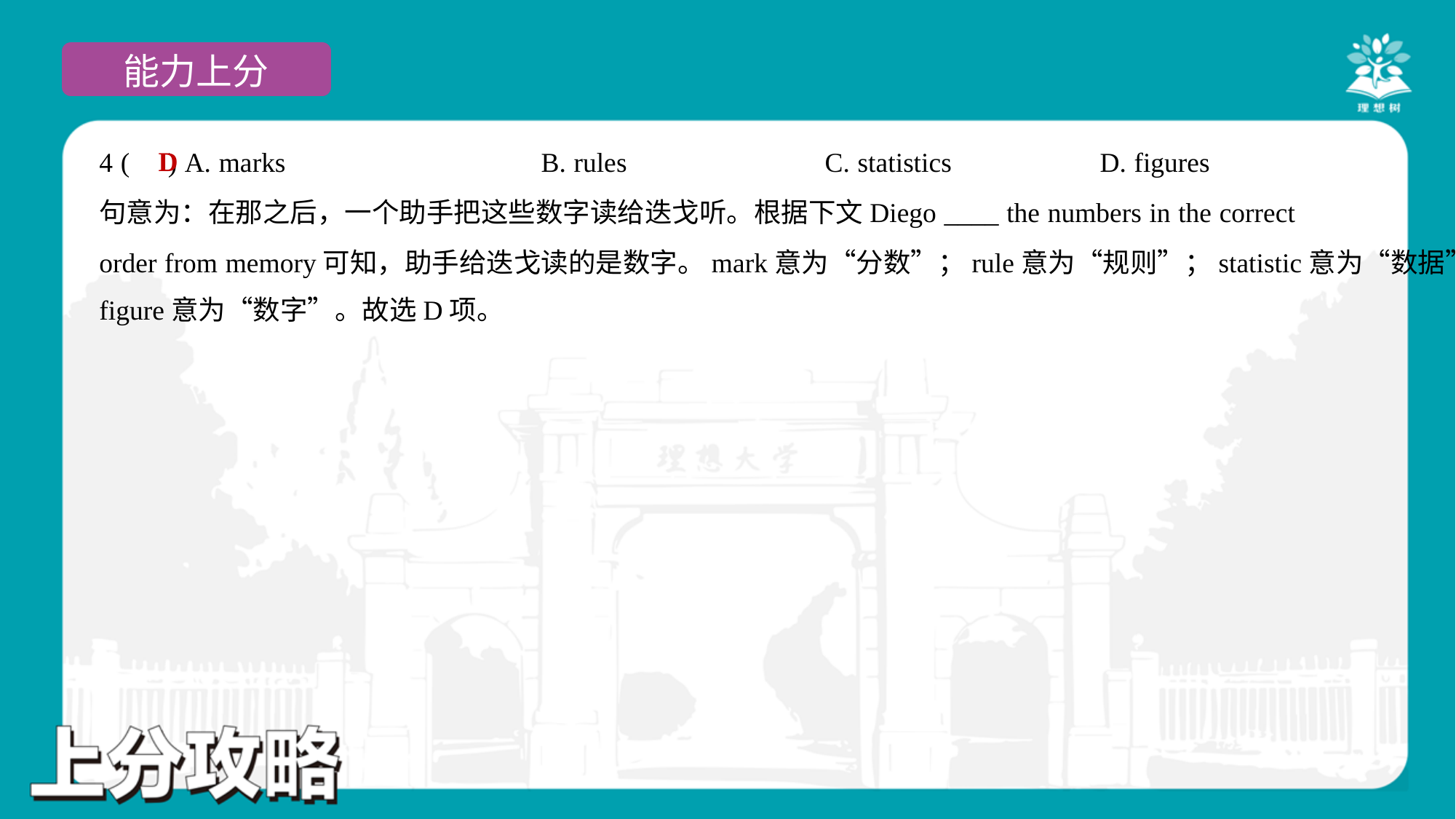

D
4 (     ) A. marks	B. rules	C. statistics	D. figures
句意为：在那之后，一个助手把这些数字读给迭戈听。根据下文Diego ____ the numbers in the correct
order from memory可知，助手给迭戈读的是数字。mark意为“分数”；rule意为“规则”；statistic意为“数据”；
figure意为“数字”。故选D项。